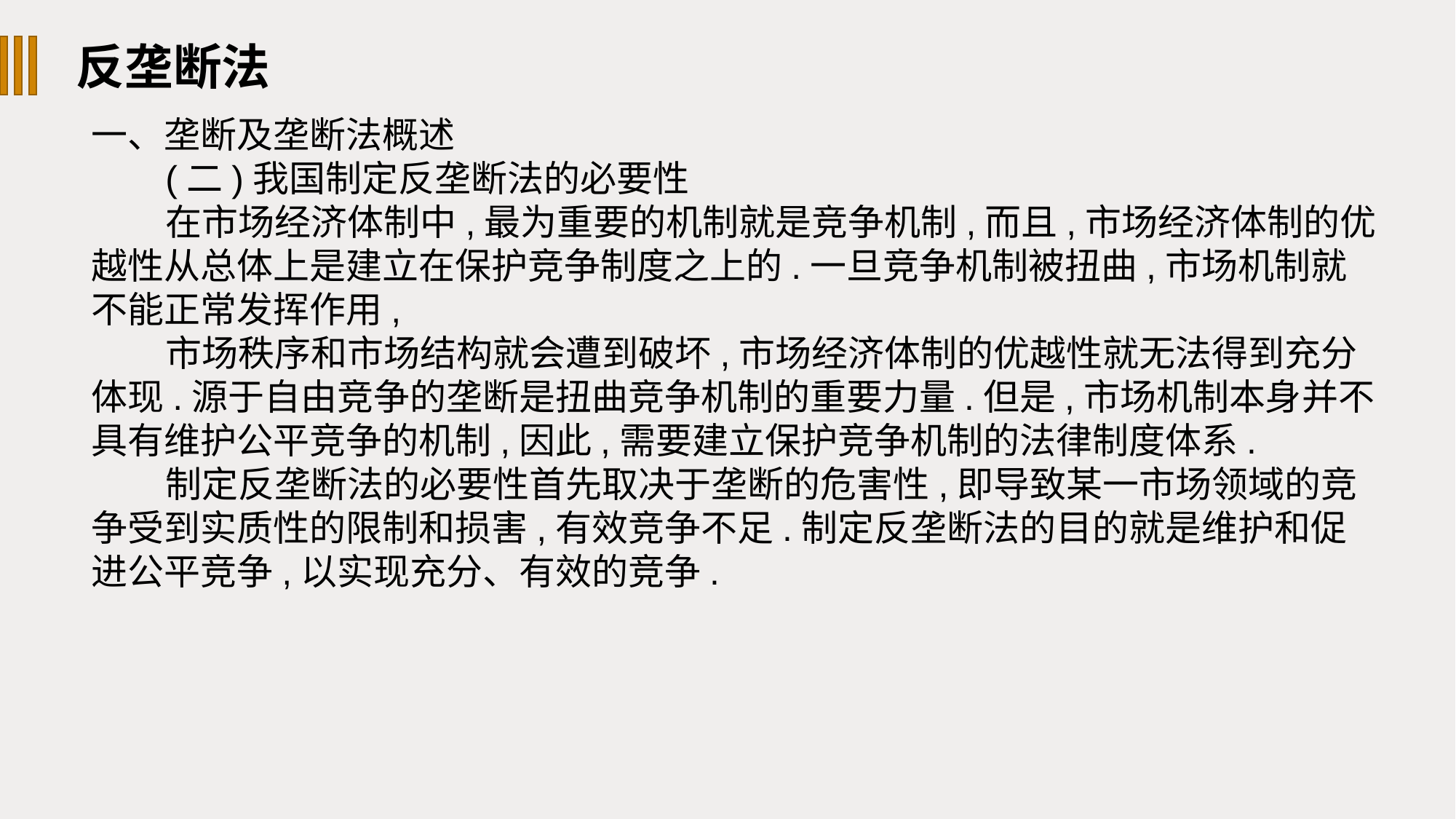

反垄断法

一、垄断及垄断法概述
(二)我国制定反垄断法的必要性
在市场经济体制中,最为重要的机制就是竞争机制,而且,市场经济体制的优越性从总体上是建立在保护竞争制度之上的.一旦竞争机制被扭曲,市场机制就不能正常发挥作用,
市场秩序和市场结构就会遭到破坏,市场经济体制的优越性就无法得到充分体现.源于自由竞争的垄断是扭曲竞争机制的重要力量.但是,市场机制本身并不具有维护公平竞争的机制,因此,需要建立保护竞争机制的法律制度体系.
制定反垄断法的必要性首先取决于垄断的危害性,即导致某一市场领域的竞争受到实质性的限制和损害,有效竞争不足.制定反垄断法的目的就是维护和促进公平竞争,以实现充分、有效的竞争.